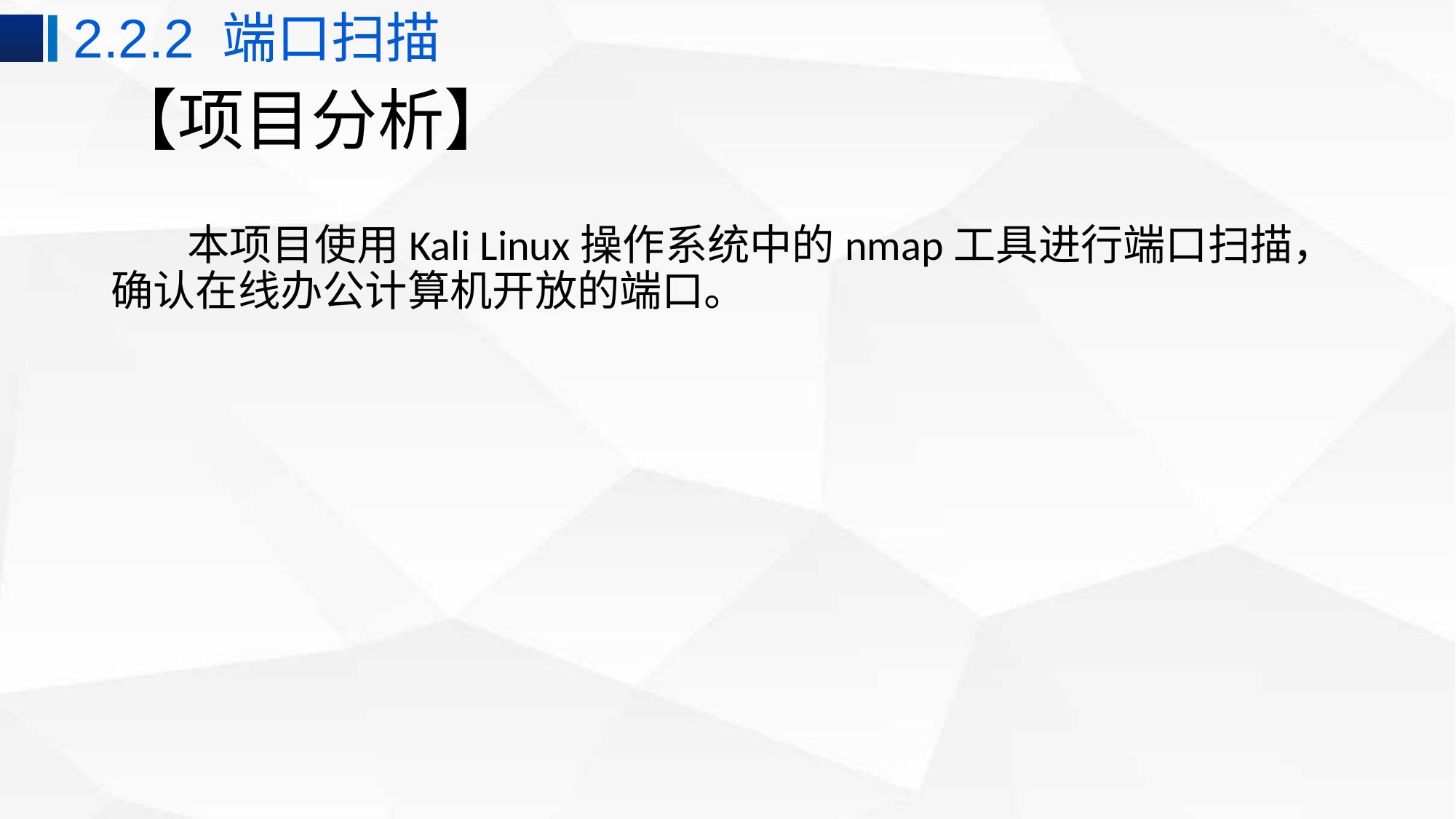

2.2.2 端口扫描

# 【项目分析】
       本项目使用Kali Linux操作系统中的nmap工具进行端口扫描，确认在线办公计算机开放的端口。